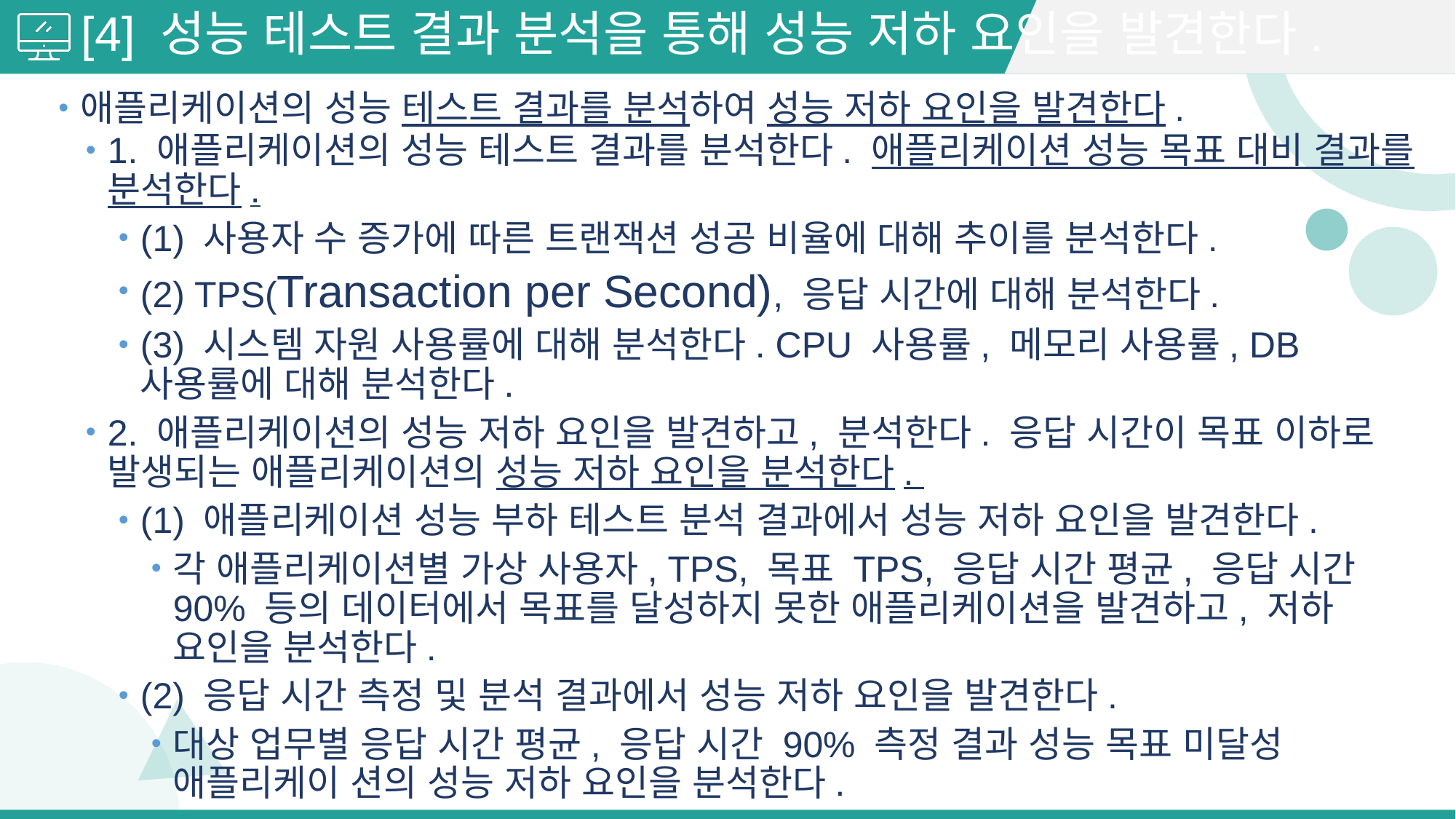

# [4] 성능 테스트 결과 분석을 통해 성능 저하 요인을 발견한다.
애플리케이션의 성능 테스트 결과를 분석하여 성능 저하 요인을 발견한다.
1. 애플리케이션의 성능 테스트 결과를 분석한다. 애플리케이션 성능 목표 대비 결과를 분석한다.
(1) 사용자 수 증가에 따른 트랜잭션 성공 비율에 대해 추이를 분석한다.
(2) TPS(Transaction per Second), 응답 시간에 대해 분석한다.
(3) 시스템 자원 사용률에 대해 분석한다. CPU 사용률, 메모리 사용률, DB 사용률에 대해 분석한다.
2. 애플리케이션의 성능 저하 요인을 발견하고, 분석한다. 응답 시간이 목표 이하로 발생되는 애플리케이션의 성능 저하 요인을 분석한다.
(1) 애플리케이션 성능 부하 테스트 분석 결과에서 성능 저하 요인을 발견한다.
각 애플리케이션별 가상 사용자, TPS, 목표 TPS, 응답 시간 평균, 응답 시간 90% 등의 데이터에서 목표를 달성하지 못한 애플리케이션을 발견하고, 저하 요인을 분석한다.
(2) 응답 시간 측정 및 분석 결과에서 성능 저하 요인을 발견한다.
대상 업무별 응답 시간 평균, 응답 시간 90% 측정 결과 성능 목표 미달성 애플리케이 션의 성능 저하 요인을 분석한다.